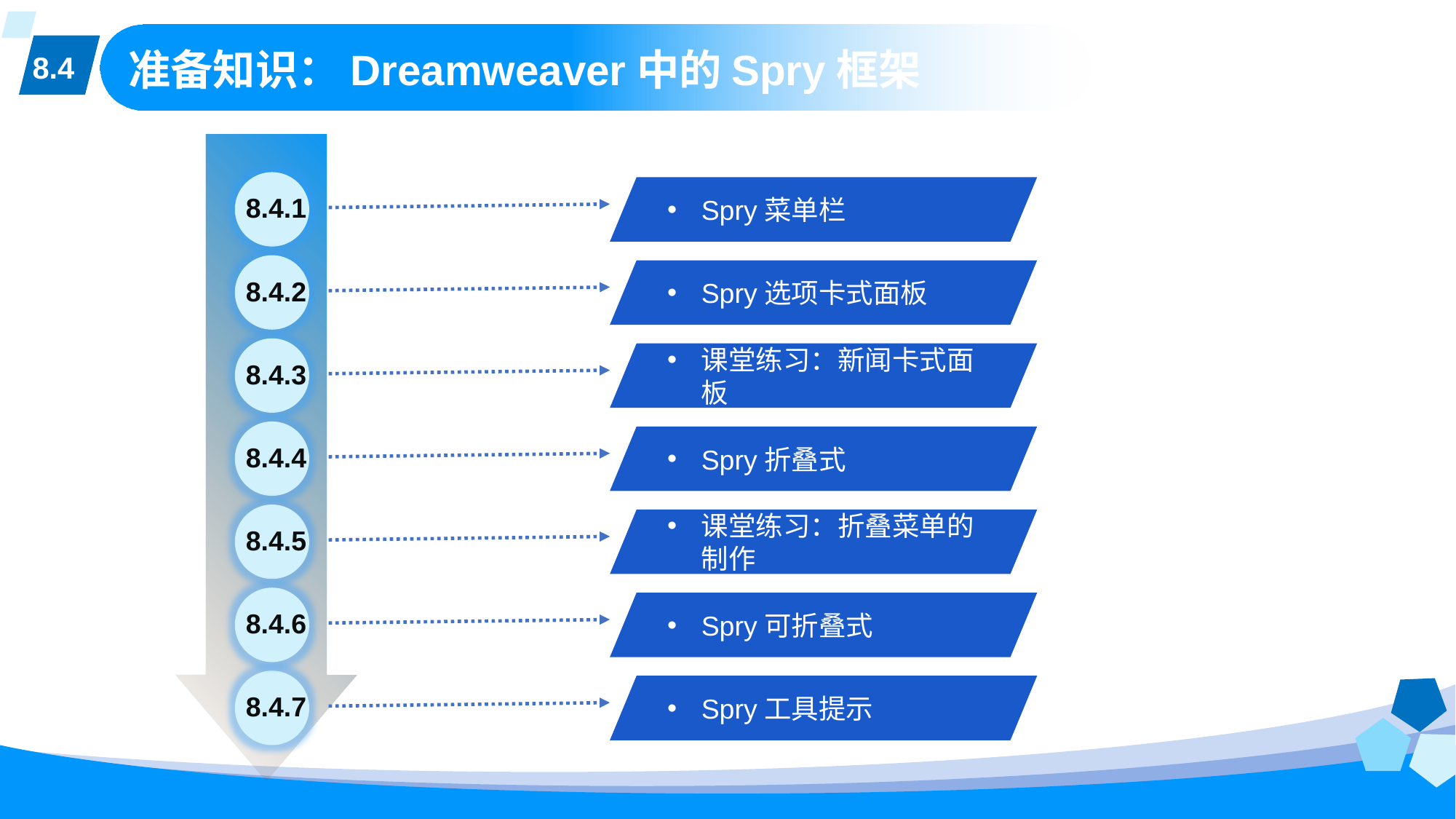

8.4
# 准备知识：Dreamweaver中的Spry框架

8.4.1
Spry菜单栏

8.4.2
Spry选项卡式面板

8.4.3
课堂练习：新闻卡式面板

8.4.4
Spry折叠式

8.4.5
课堂练习：折叠菜单的制作

8.4.6
Spry可折叠式

8.4.7
Spry工具提示